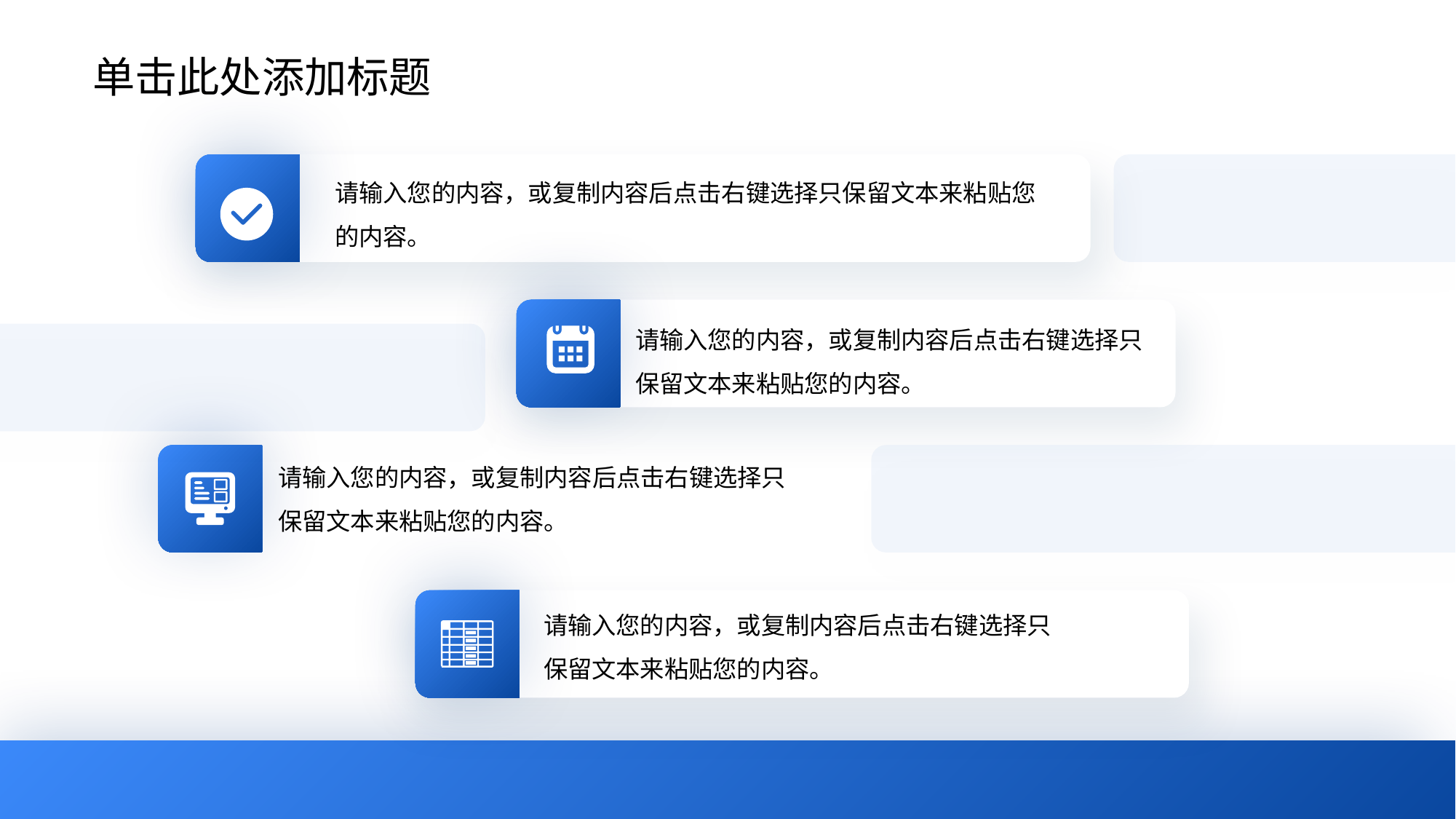

单击此处添加标题

请输入您的内容，或复制内容后点击右键选择只保留文本来粘贴您的内容。

请输入您的内容，或复制内容后点击右键选择只保留文本来粘贴您的内容。

请输入您的内容，或复制内容后点击右键选择只保留文本来粘贴您的内容。

请输入您的内容，或复制内容后点击右键选择只保留文本来粘贴您的内容。